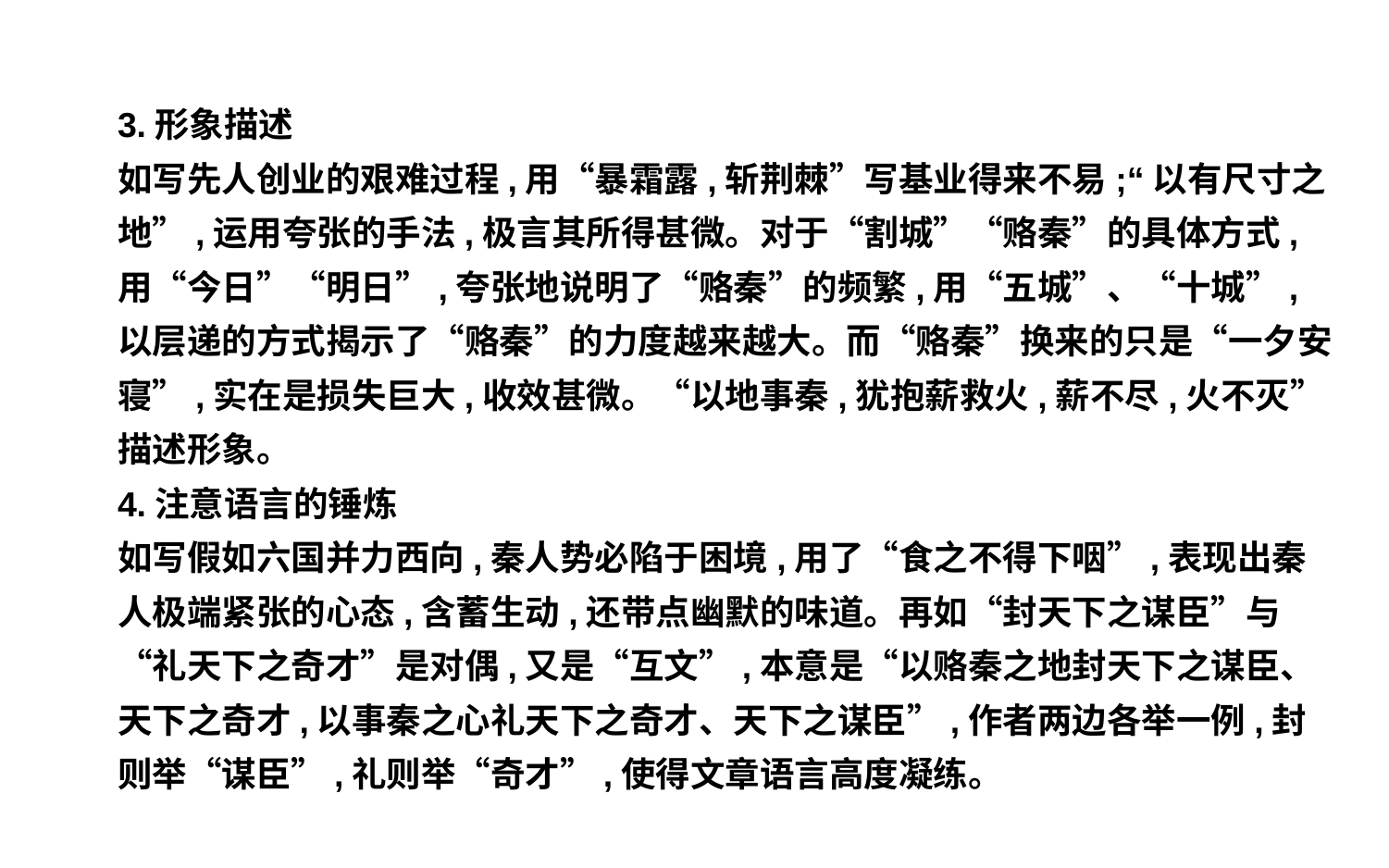

3.形象描述
如写先人创业的艰难过程,用“暴霜露,斩荆棘”写基业得来不易;“以有尺寸之地”,运用夸张的手法,极言其所得甚微。对于“割城”“赂秦”的具体方式,用“今日”“明日”,夸张地说明了“赂秦”的频繁,用“五城”、“十城”,以层递的方式揭示了“赂秦”的力度越来越大。而“赂秦”换来的只是“一夕安寝”,实在是损失巨大,收效甚微。“以地事秦,犹抱薪救火,薪不尽,火不灭”描述形象。
4.注意语言的锤炼
如写假如六国并力西向,秦人势必陷于困境,用了“食之不得下咽”,表现出秦人极端紧张的心态,含蓄生动,还带点幽默的味道。再如“封天下之谋臣”与“礼天下之奇才”是对偶,又是“互文”,本意是“以赂秦之地封天下之谋臣、天下之奇才,以事秦之心礼天下之奇才、天下之谋臣”,作者两边各举一例,封则举“谋臣”,礼则举“奇才”,使得文章语言高度凝练。